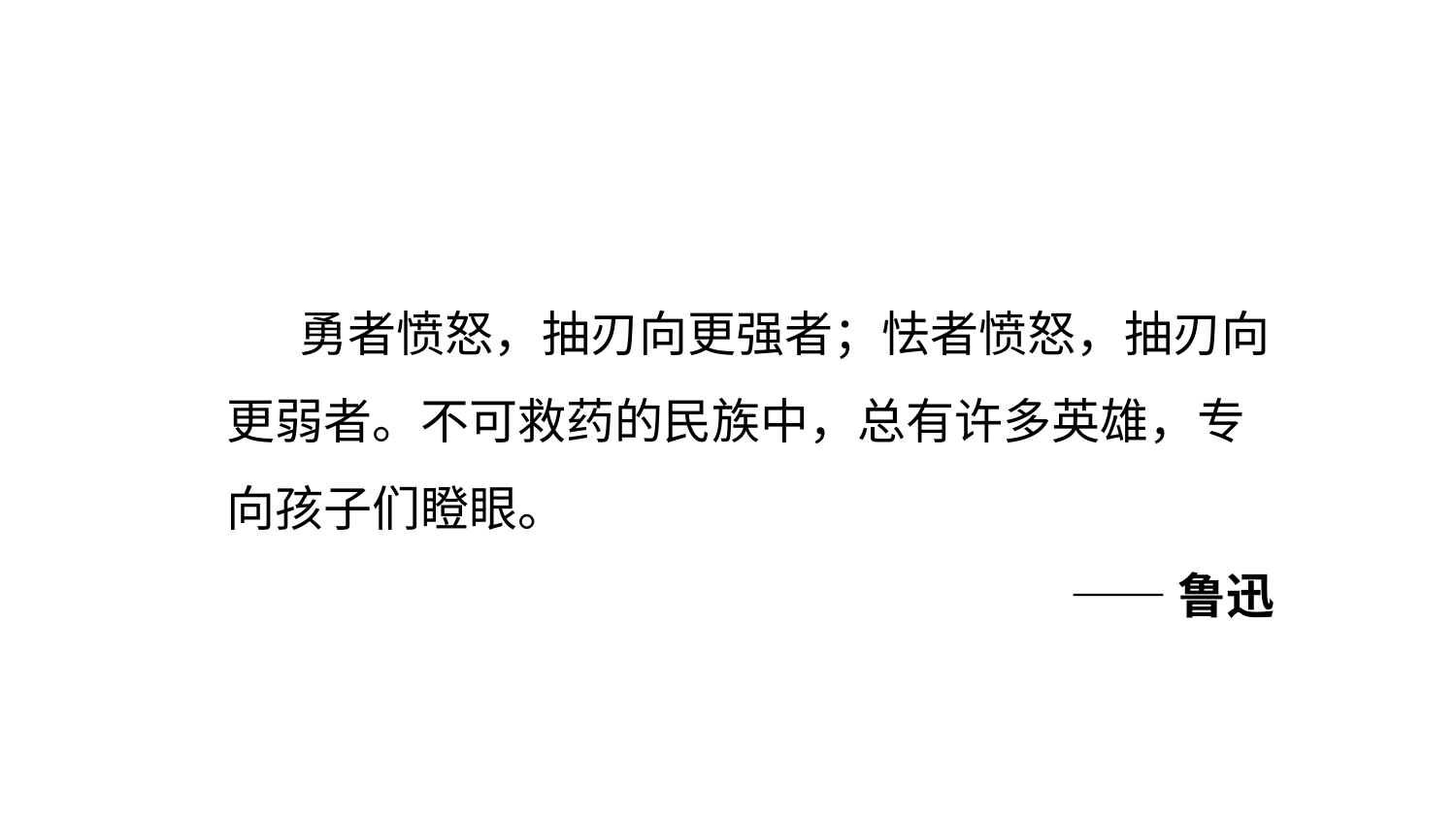

情境导入

勇者愤怒，抽刃向更强者；怯者愤怒，抽刃向更弱者。不可救药的民族中，总有许多英雄，专向孩子们瞪眼。
——鲁迅